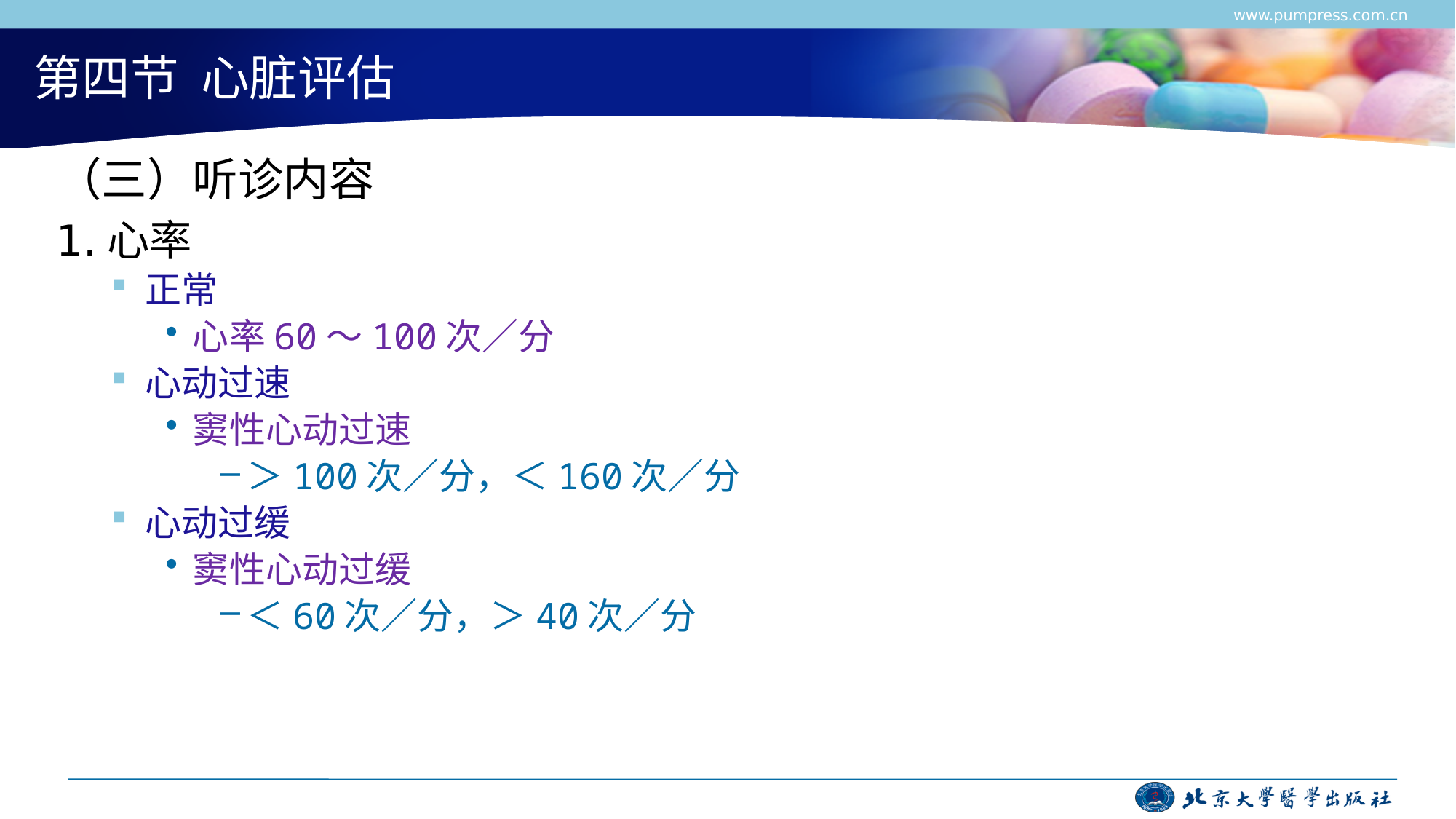

www.pumpress.com.cn
# 第四节  心脏评估
（三）听诊内容
1.心率
正常
心率60～100次／分
心动过速
窦性心动过速
＞100次／分，＜160次／分
心动过缓
窦性心动过缓
＜60次／分，＞40次／分